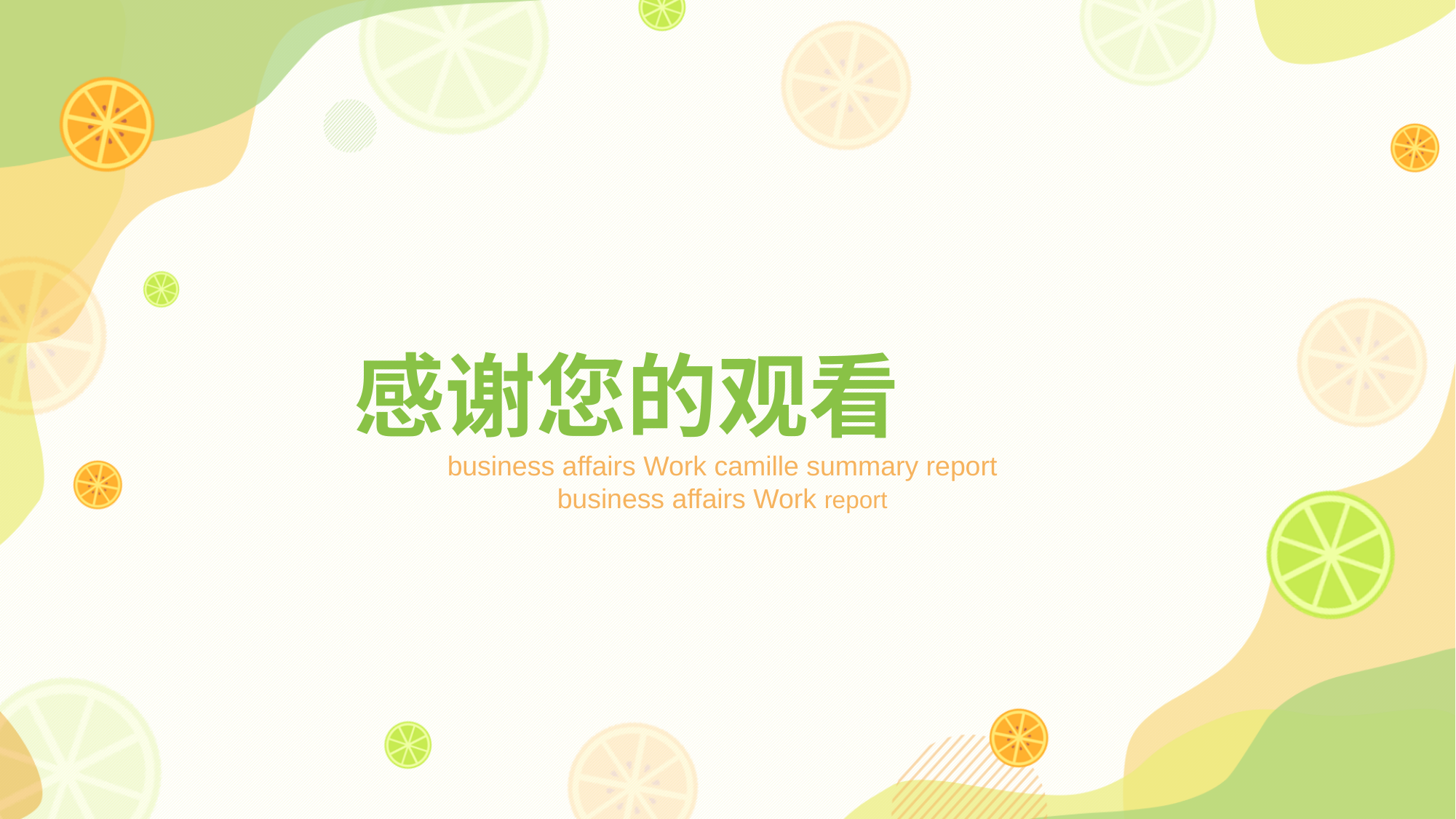

感谢您的观看
business affairs Work camille summary report business affairs Work report